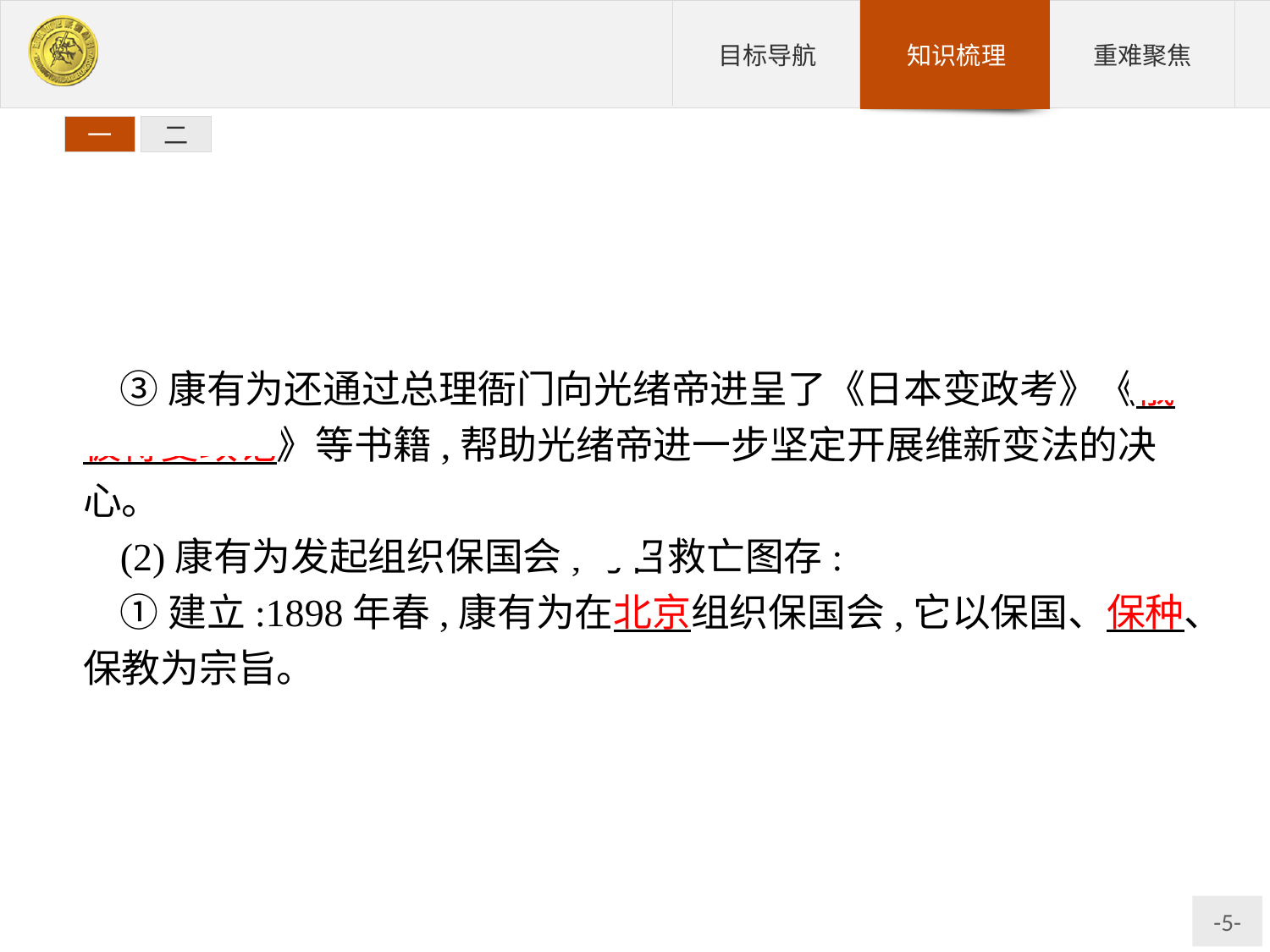

一
二
③康有为还通过总理衙门向光绪帝进呈了《日本变政考》《俄彼得变政记》等书籍,帮助光绪帝进一步坚定开展维新变法的决心。
(2)康有为发起组织保国会,号召救亡图存:
①建立:1898年春,康有为在北京组织保国会,它以保国、保种、保教为宗旨。